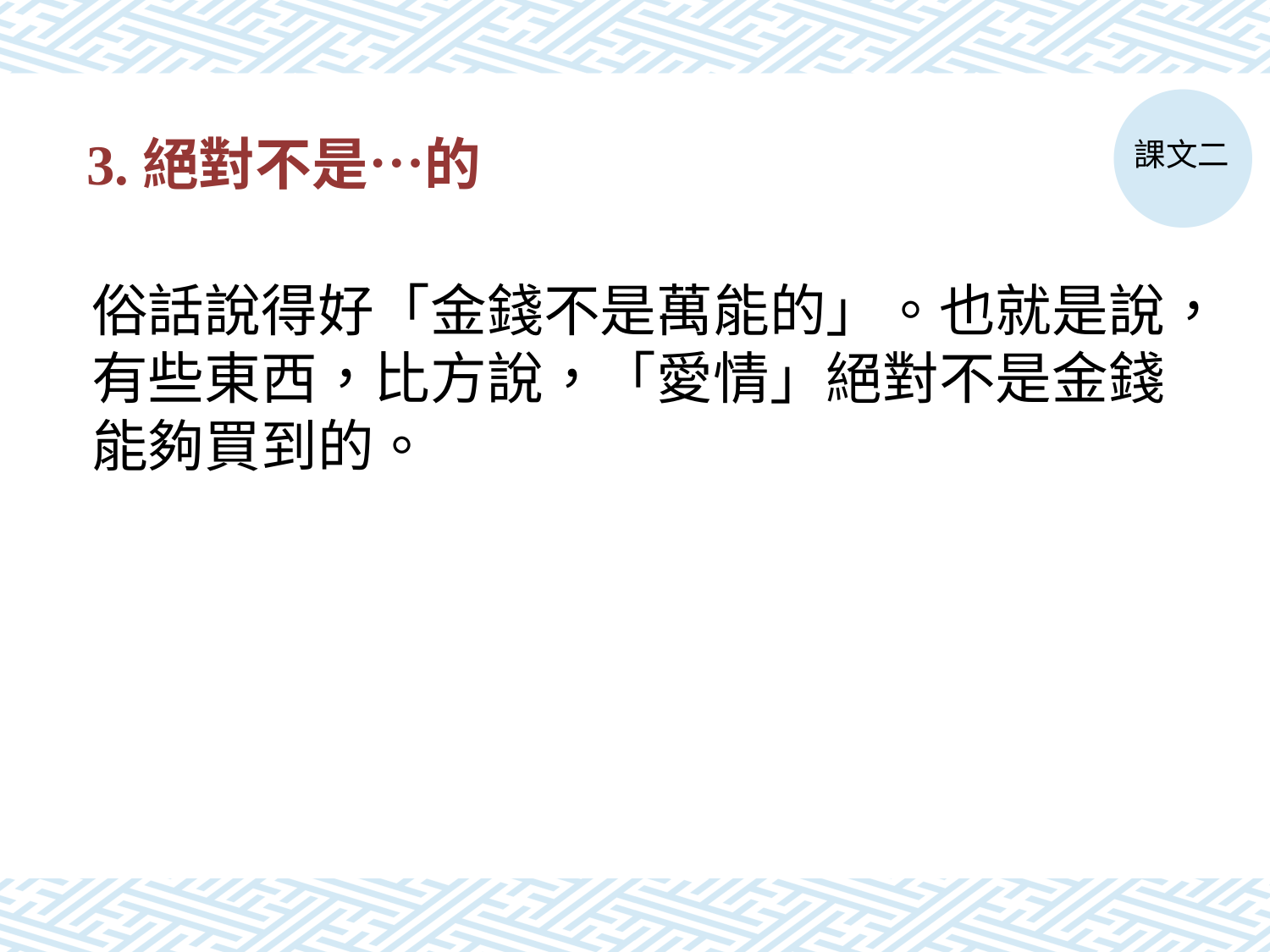

課文二
# 3.絕對不是…的
俗話說得好「金錢不是萬能的」。也就是說，有些東西，比方說，「愛情」絕對不是金錢能夠買到的。